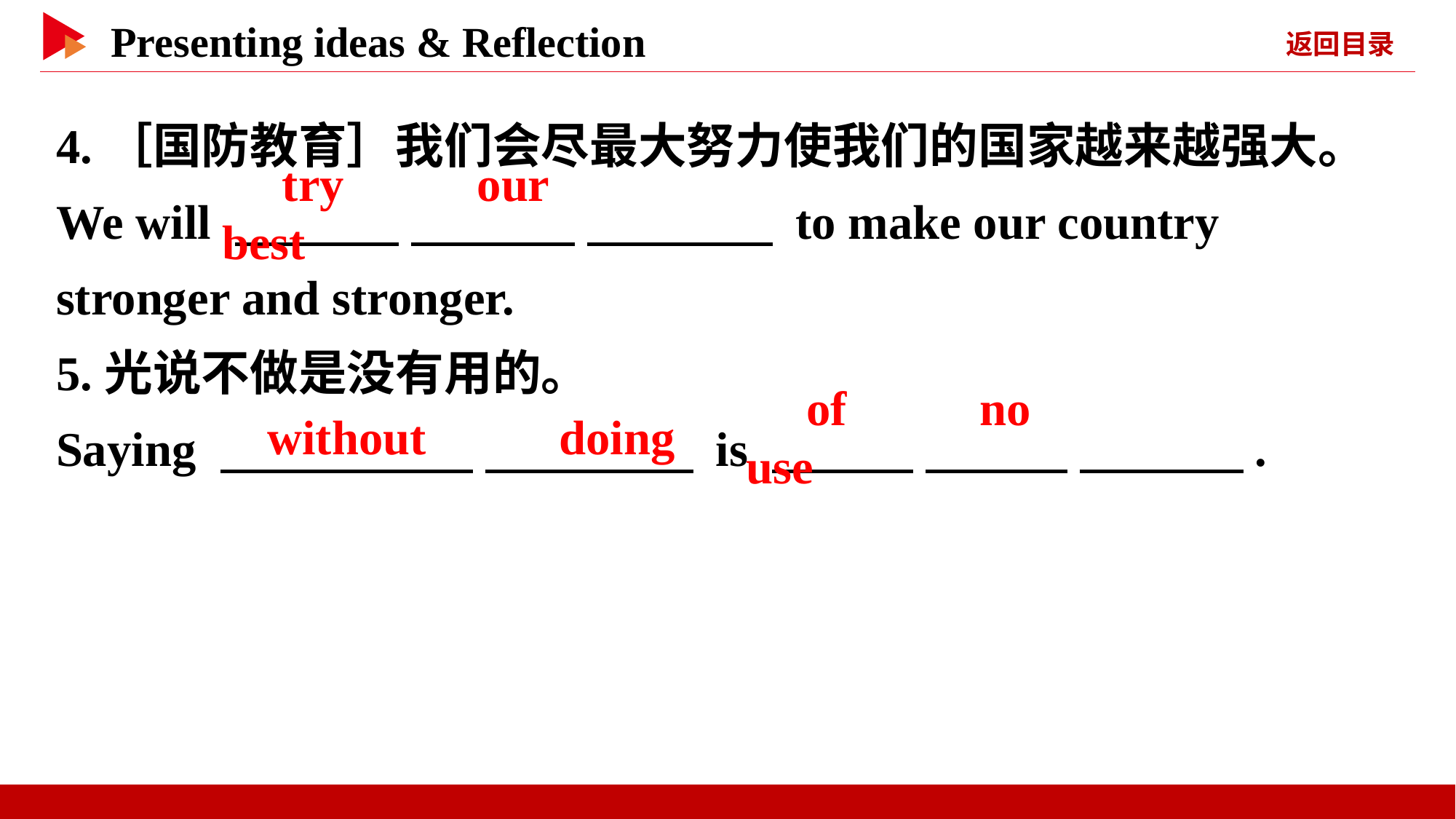

4.［国防教育］我们会尽最大努力使我们的国家越来越强大。
We will 　      　 　      　 　        　 to make our country stronger and stronger.
5.光说不做是没有用的。
Saying 　              　 　          　 is 　    　 　    　 　      　.
　try　 　our　 　best
　without　 　doing
　of　 　no　 　use